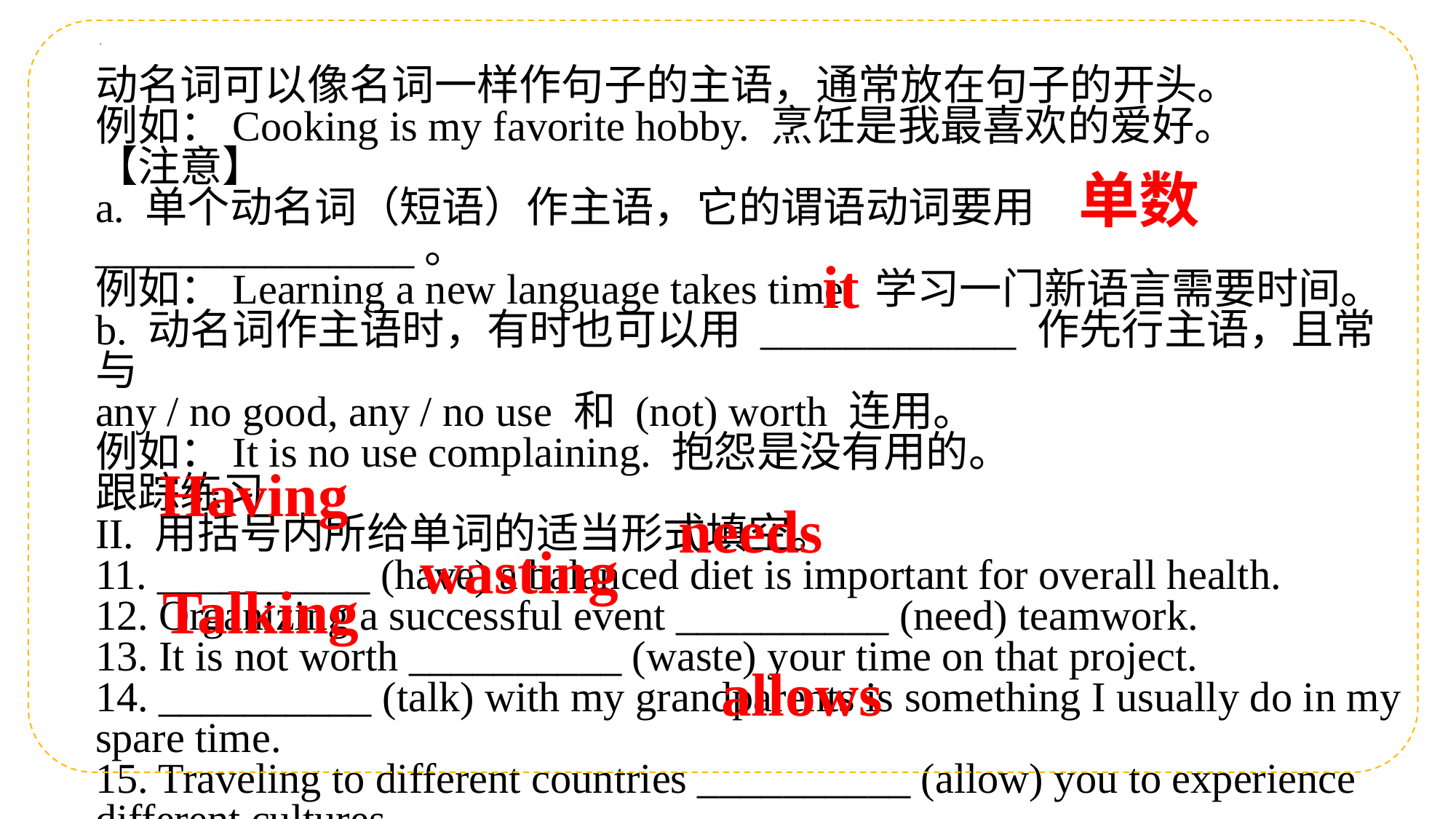

动名词可以像名词一样作句子的主语，通常放在句子的开头。
例如：Cooking is my favorite hobby. 烹饪是我最喜欢的爱好。
【注意】
a. 单个动名词（短语）作主语，它的谓语动词要用 _______________。
例如：Learning a new language takes time. 学习一门新语言需要时间。
b. 动名词作主语时，有时也可以用 ____________ 作先行主语，且常与
any / no good, any / no use 和 (not) worth 连用。
例如：It is no use complaining. 抱怨是没有用的。
跟踪练习
II. 用括号内所给单词的适当形式填空。
11. __________ (have) a balanced diet is important for overall health.
12. Organizing a successful event __________ (need) teamwork.
13. It is not worth __________ (waste) your time on that project.
14. __________ (talk) with my grandparents is something I usually do in my spare time.
15. Traveling to different countries __________ (allow) you to experience different cultures.
单数
it
Having
needs
wasting
Talking
allows